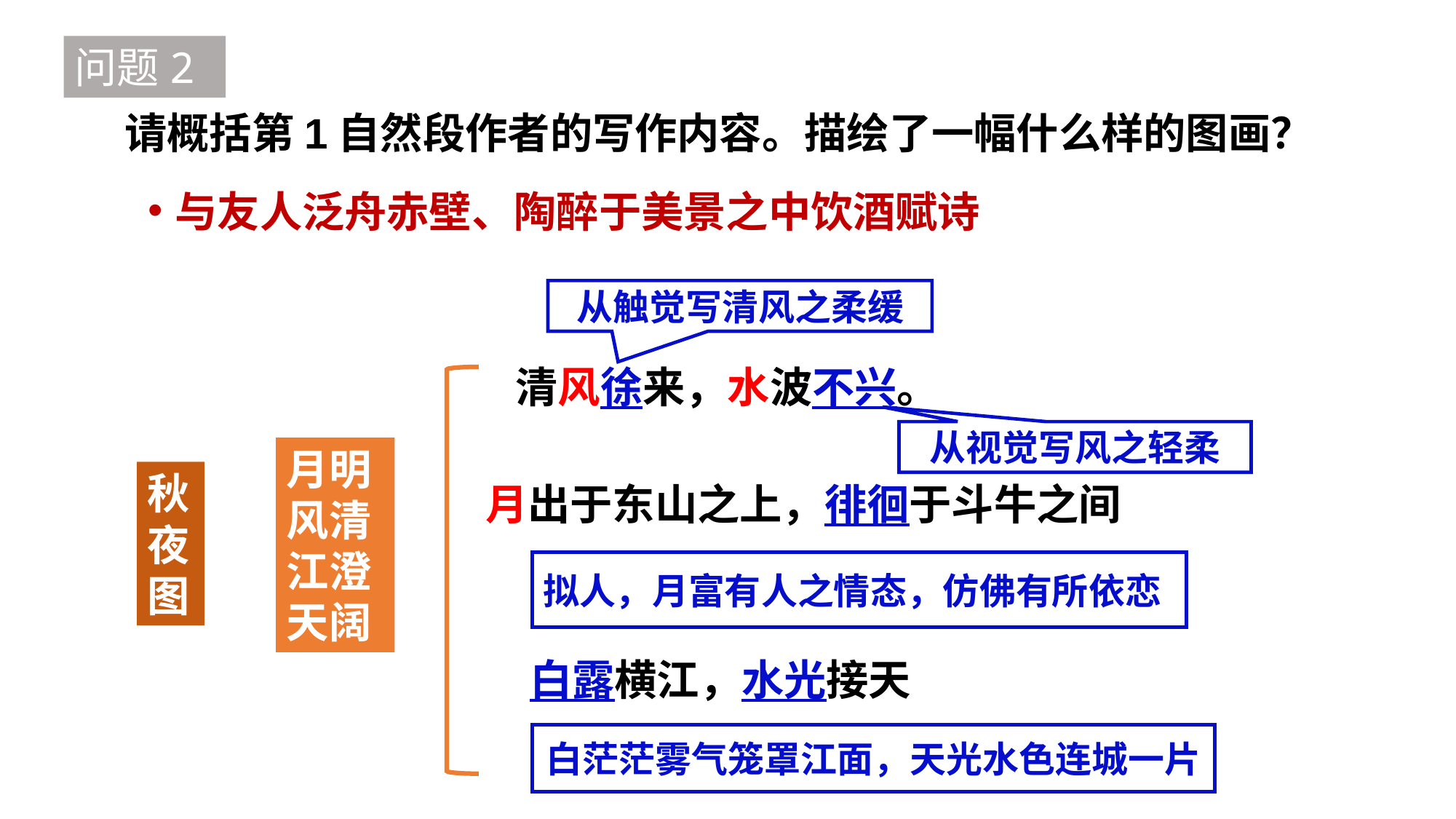

问题2
请概括第1自然段作者的写作内容。描绘了一幅什么样的图画？
与友人泛舟赤壁、陶醉于美景之中饮酒赋诗
从触觉写清风之柔缓
清风徐来，水波不兴。

从视觉写风之轻柔
月明
风清
江澄
天阔
秋夜图
月出于东山之上，徘徊于斗牛之间
拟人，月富有人之情态，仿佛有所依恋
白露横江，水光接天
白茫茫雾气笼罩江面，天光水色连城一片